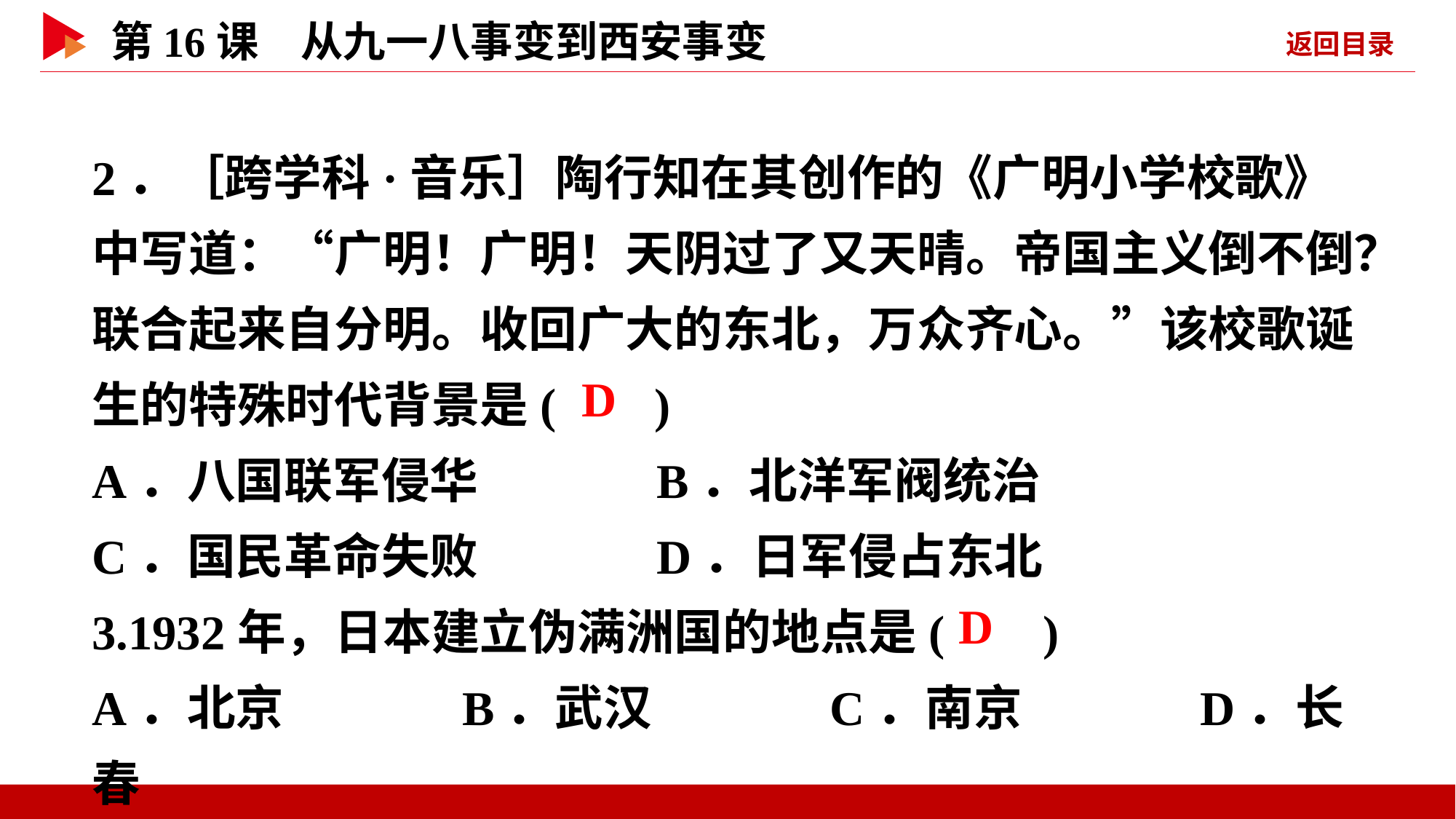

2．［跨学科·音乐］陶行知在其创作的《广明小学校歌》中写道：“广明！广明！天阴过了又天晴。帝国主义倒不倒？联合起来自分明。收回广大的东北，万众齐心。”该校歌诞生的特殊时代背景是(        )
A．八国联军侵华               B．北洋军阀统治
C．国民革命失败               D．日军侵占东北
3.1932年，日本建立伪满洲国的地点是(        )
A．北京               B．武汉               C．南京               D．长春
   D
   D